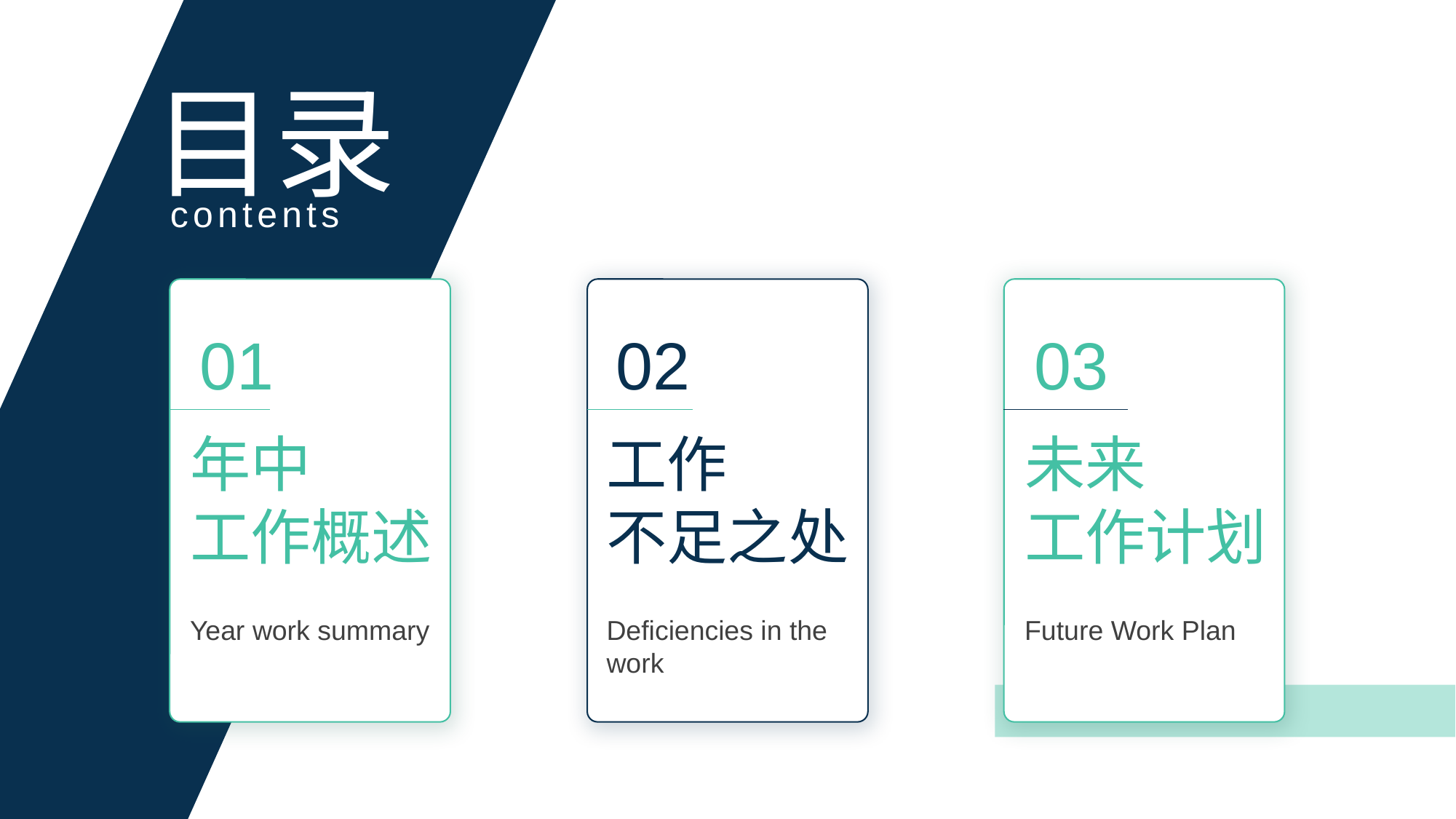

01
年中
工作概述
Year work summary

02
工作
不足之处
Deficiencies in the   work

03
未来
工作计划
Future Work Plan